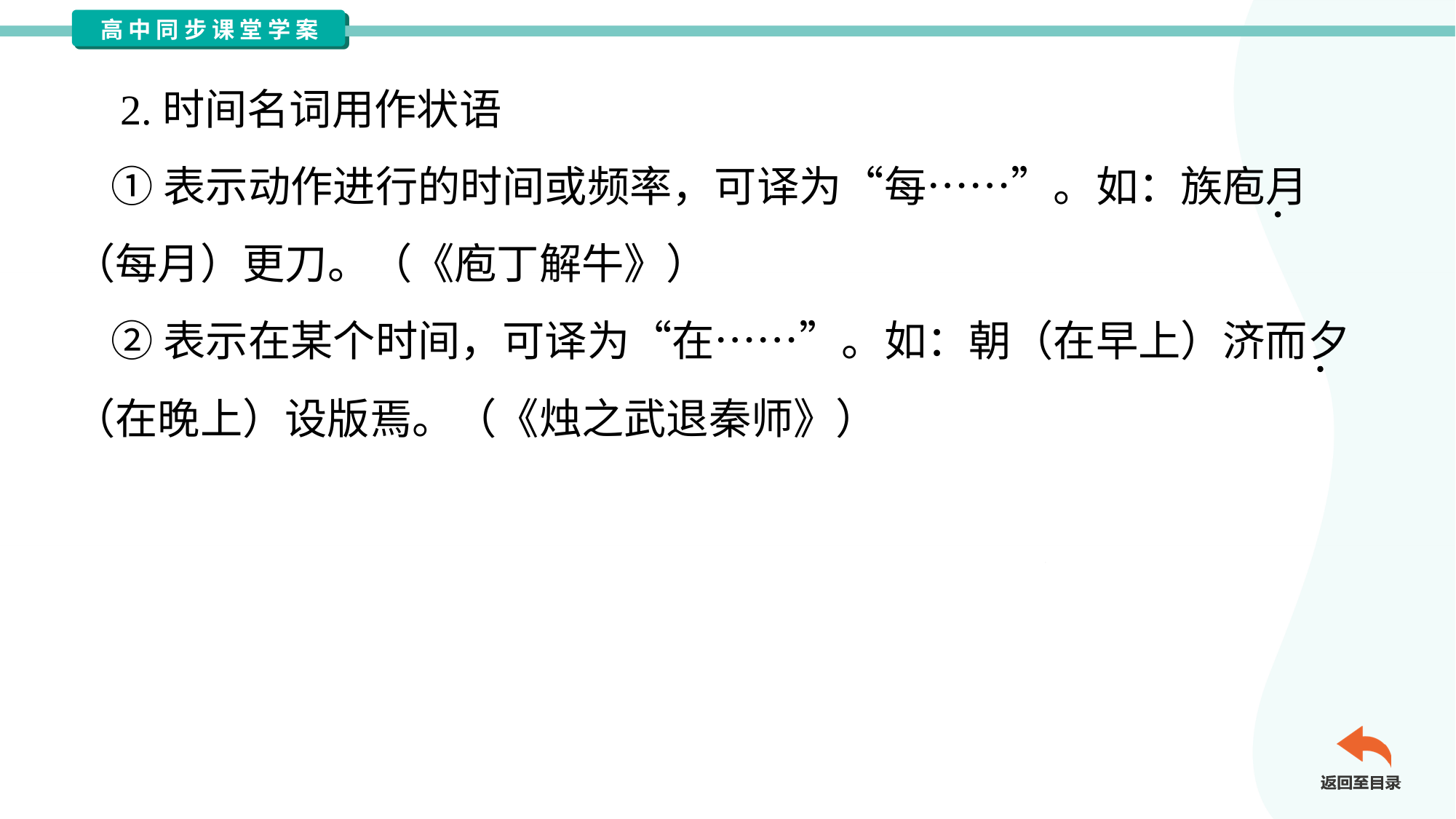

2.时间名词用作状语
    ①表示动作进行的时间或频率，可译为“每……”。如：族庖月
（每月）更刀。（《庖丁解牛》）
    ②表示在某个时间，可译为“在……”。如：朝（在早上）济而夕
（在晚上）设版焉。（《烛之武退秦师》）